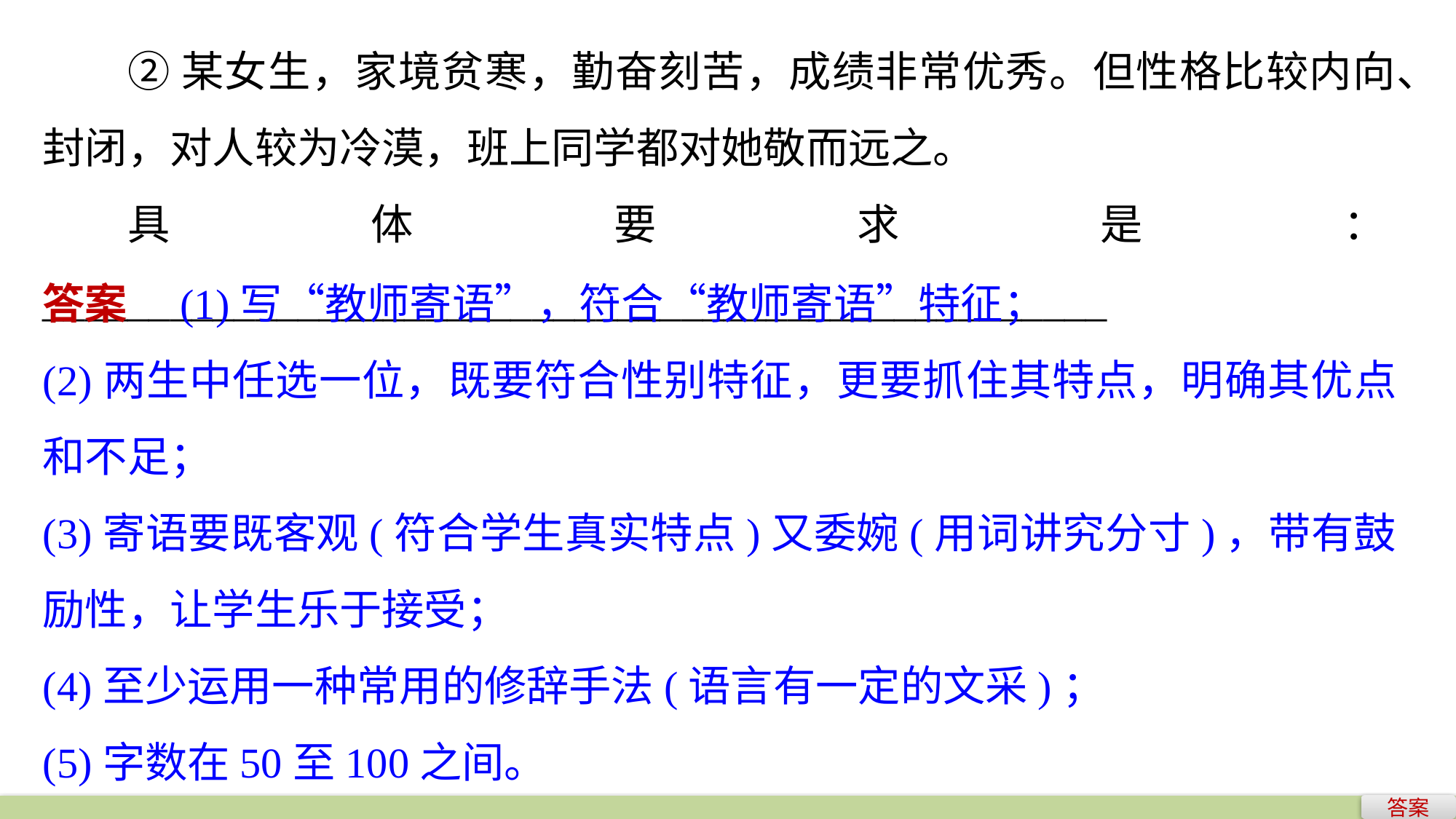

②某女生，家境贫寒，勤奋刻苦，成绩非常优秀。但性格比较内向、封闭，对人较为冷漠，班上同学都对她敬而远之。
具体要求是：__________________________________________________
答案　(1)写“教师寄语”，符合“教师寄语”特征；
(2)两生中任选一位，既要符合性别特征，更要抓住其特点，明确其优点和不足；
(3)寄语要既客观(符合学生真实特点)又委婉(用词讲究分寸)，带有鼓励性，让学生乐于接受；
(4)至少运用一种常用的修辞手法(语言有一定的文采)；
(5)字数在50至100之间。
答案